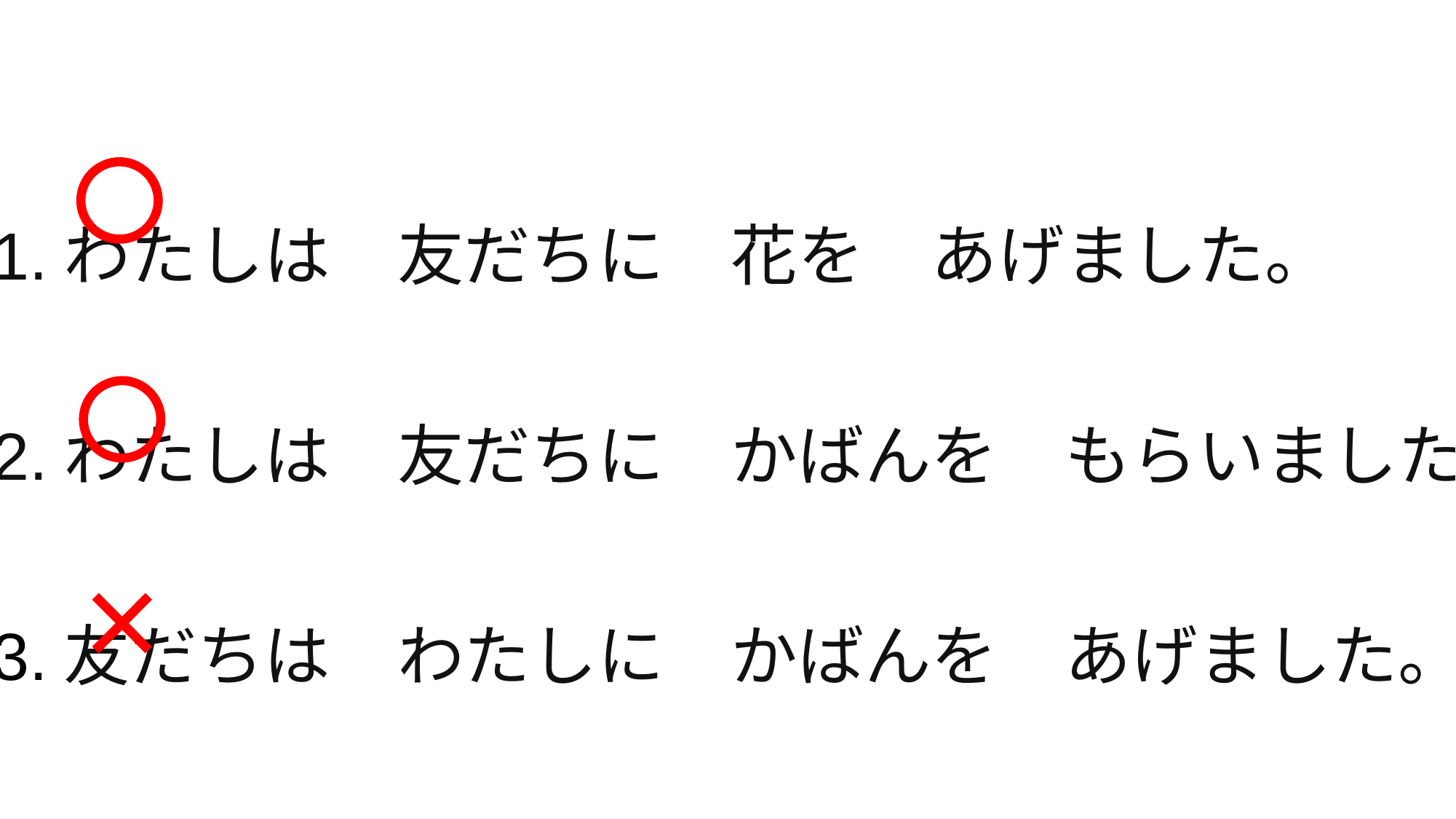

1.わたしは　友だちに　花を　あげました。
2.わたしは　友だちに　かばんを　もらいました。
3.友だちは　わたしに　かばんを　あげました。